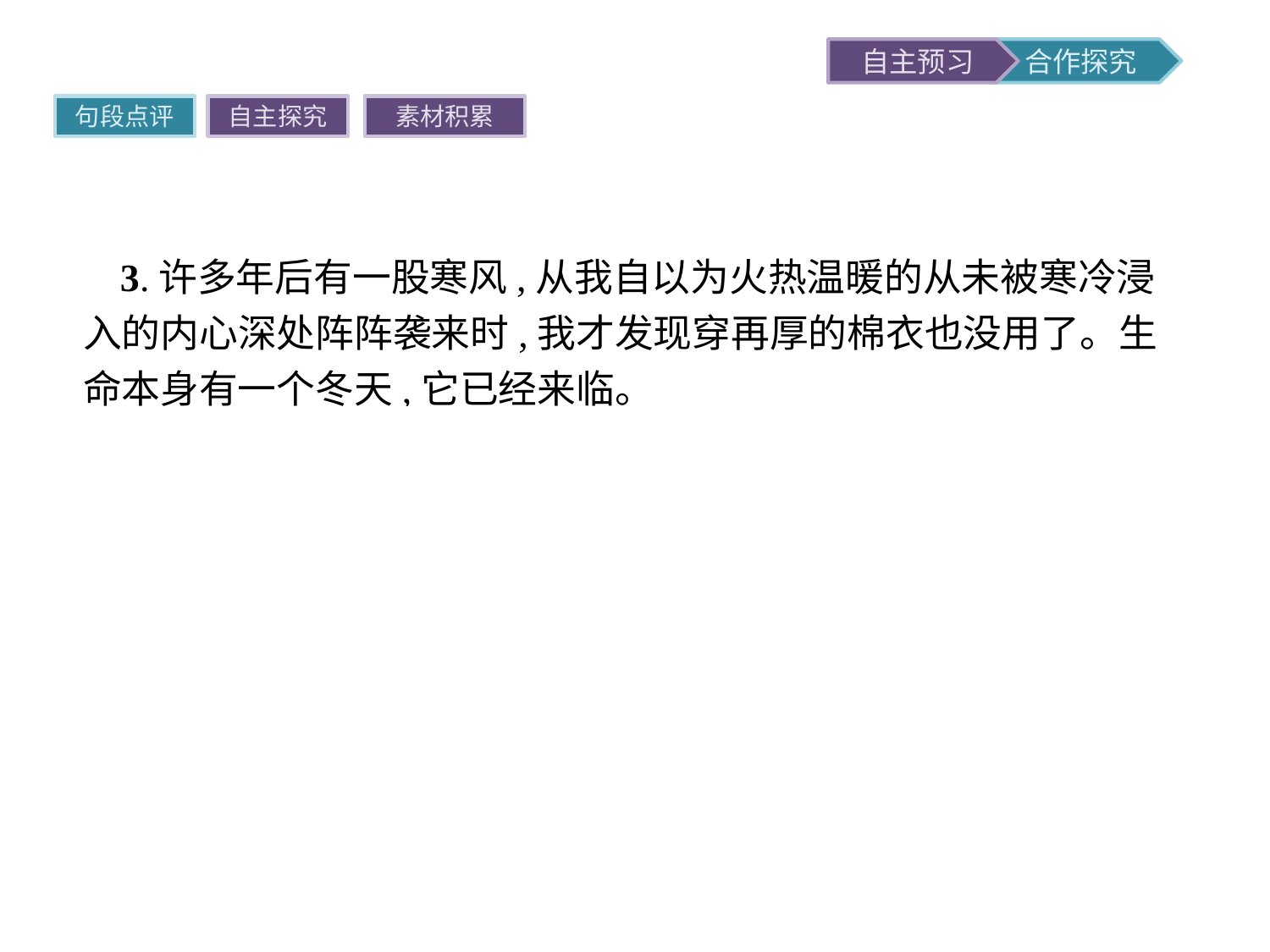

句段点评
自主探究
素材积累
3.许多年后有一股寒风,从我自以为火热温暖的从未被寒冷浸入的内心深处阵阵袭来时,我才发现穿再厚的棉衣也没用了。生命本身有一个冬天,它已经来临。
点评这种深刻的人生哲理来自作者真切的生命体验。自然之冬,再严寒,还是可以抗拒的,如多加棉衣保暖,多吃脂类储存能量,多烤火或用气取暖。随着条件的改善,寒冷越来越不可怕了,它是可以对付的。可作为人自身,的确也像大自然一样,存在一个生命之冬,人总要面临衰老、死亡,这是不以人的意志为转移的,是无可奈何的事情。